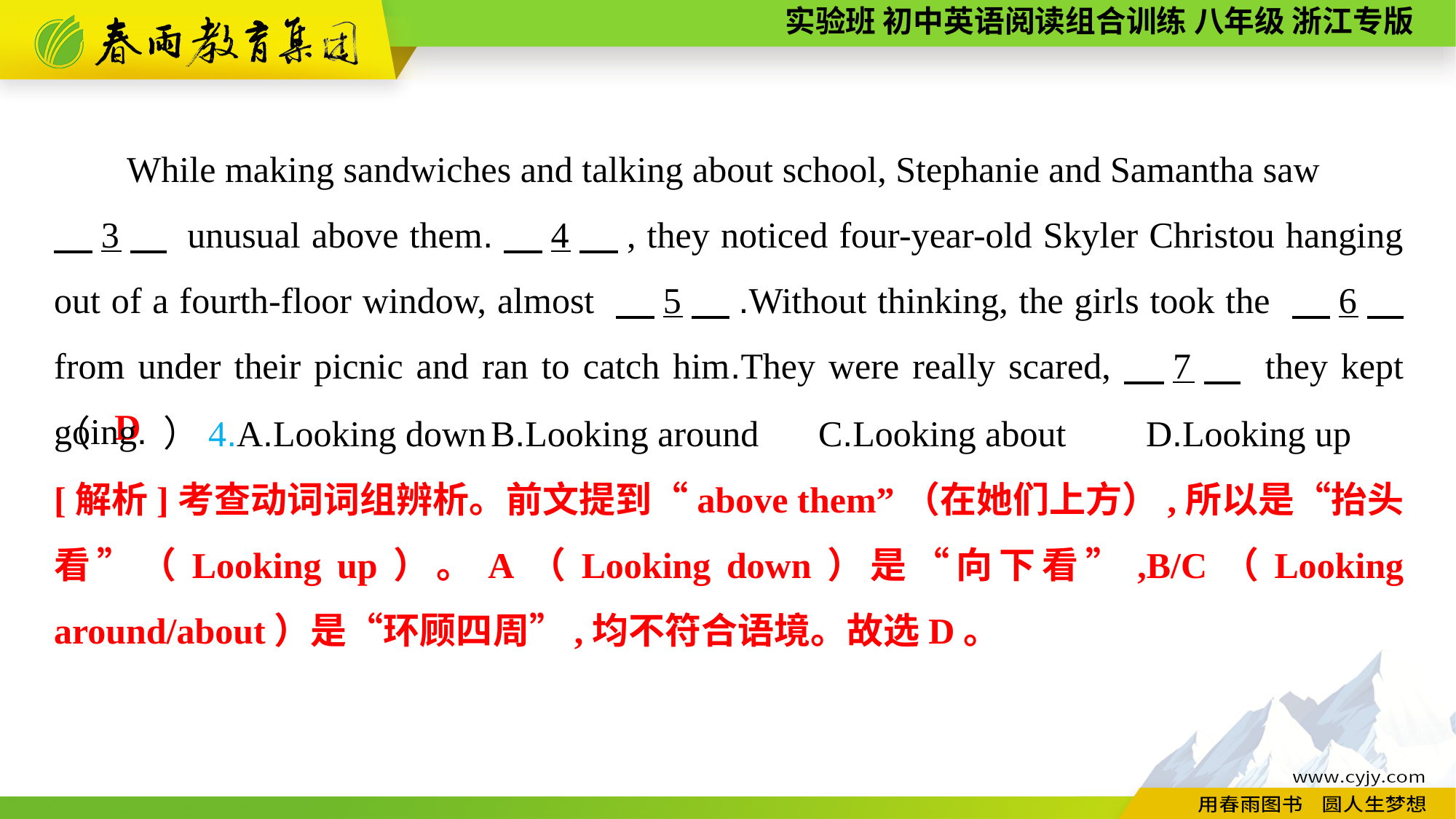

While making sandwiches and talking about school, Stephanie and Samantha saw
　3　 unusual above them.　4　, they noticed four-year-old Skyler Christou hanging out of a fourth-floor window, almost 　5　.Without thinking, the girls took the 　6　 from under their picnic and ran to catch him.They were really scared,　7　 they kept going.
（　　）4.A.Looking down	B.Looking around	C.Looking about	D.Looking up
D
[解析]考查动词词组辨析。前文提到“above them”（在她们上方）,所以是“抬头看”（Looking up）。A（Looking down）是“向下看”,B/C（Looking around/about）是“环顾四周”,均不符合语境。故选D。